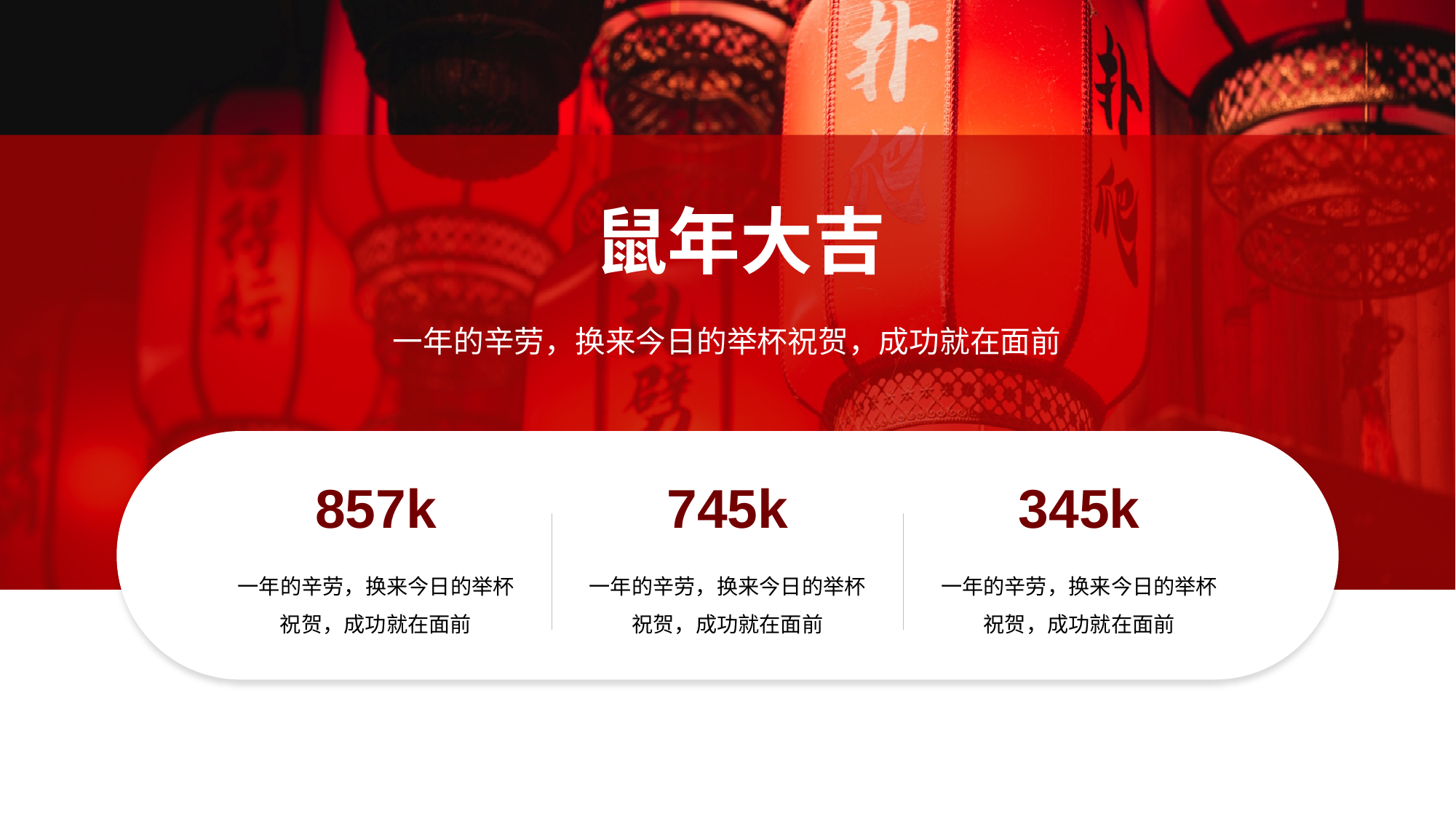

鼠年大吉
一年的辛劳，换来今日的举杯祝贺，成功就在面前

857k
745k
345k
一年的辛劳，换来今日的举杯祝贺，成功就在面前
一年的辛劳，换来今日的举杯祝贺，成功就在面前
一年的辛劳，换来今日的举杯祝贺，成功就在面前